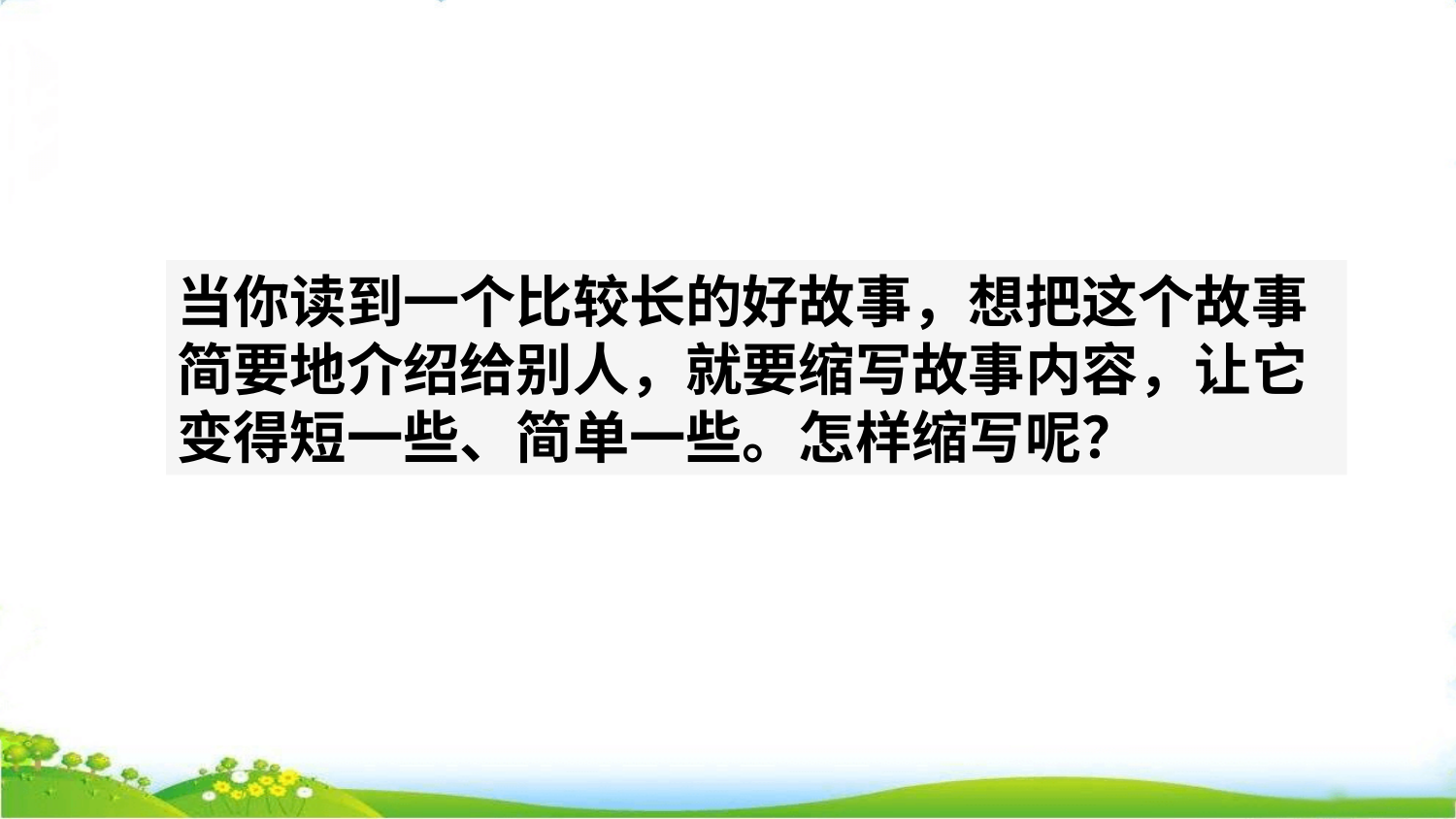

当你读到一个比较长的好故事，想把这个故事简要地介绍给别人，就要缩写故事内容，让它变得短一些、简单一些。怎样缩写呢？